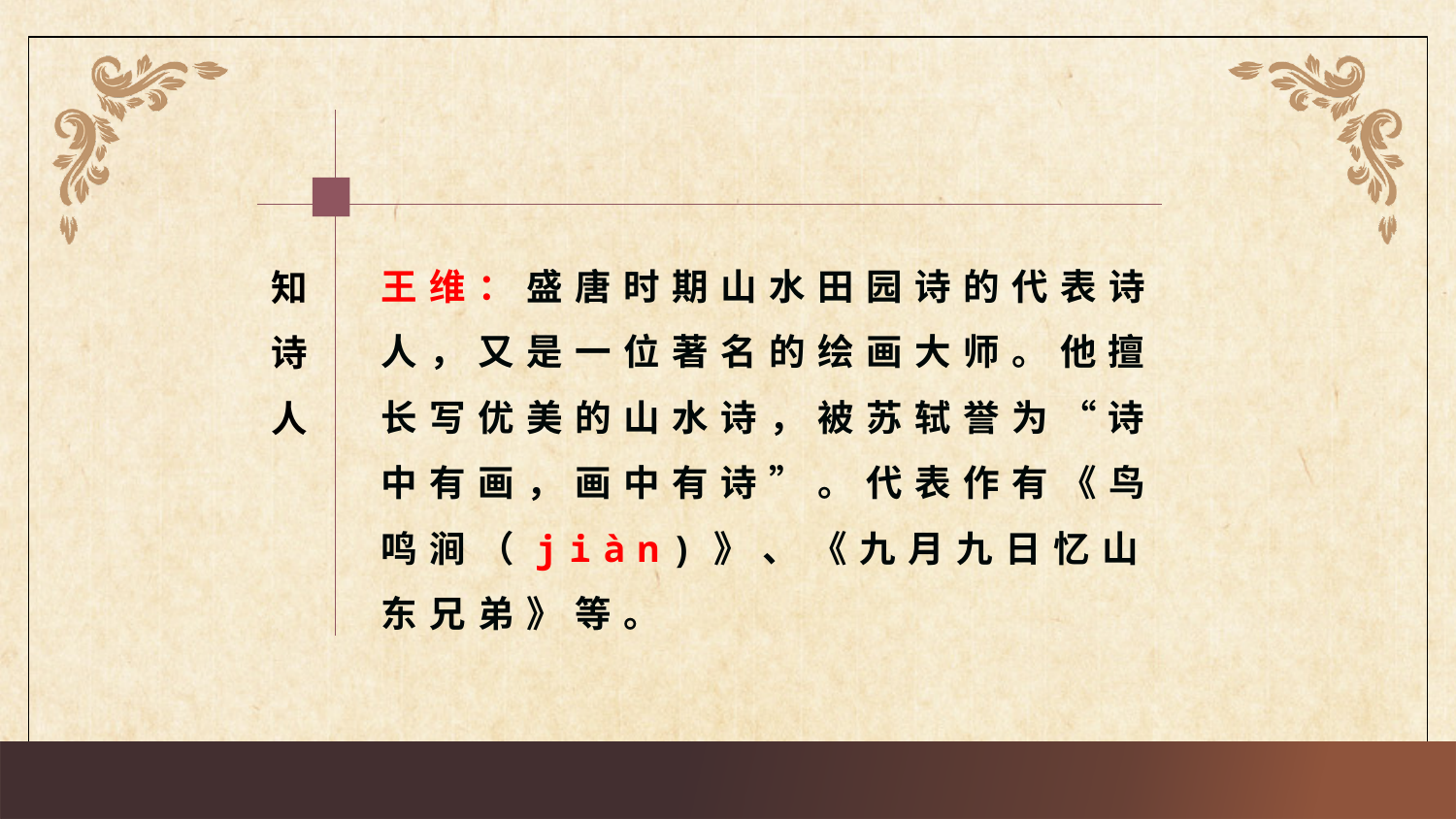

王维：盛唐时期山水田园诗的代表诗人，又是一位著名的绘画大师。他擅长写优美的山水诗，被苏轼誉为“诗中有画，画中有诗”。代表作有《鸟鸣涧（jiàn)》、《九月九日忆山东兄弟》等。
知诗人